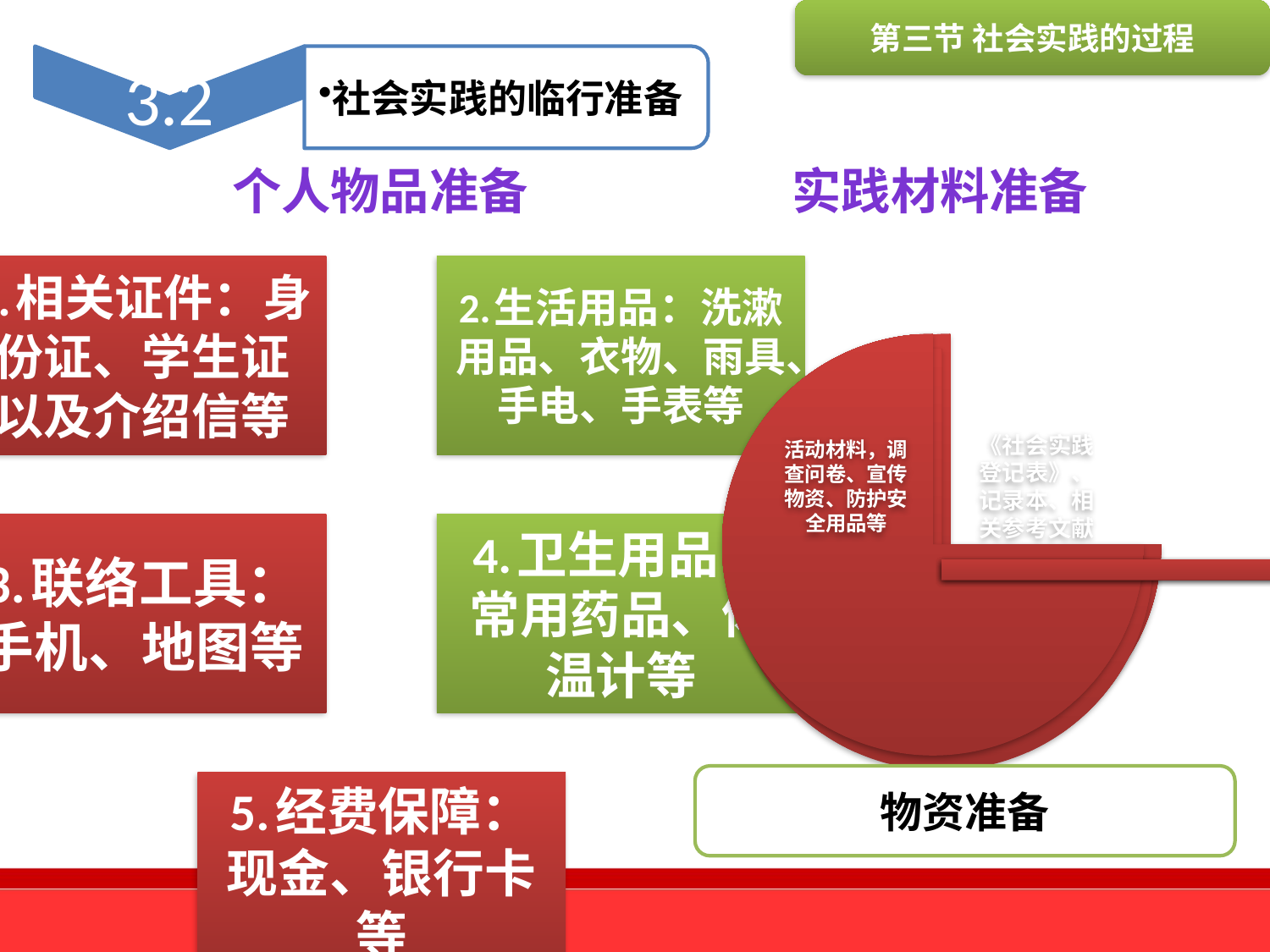

第三节 社会实践的过程
社会实践的临行准备
3.2
个人物品准备
实践材料准备
2.生活用品：洗漱用品、衣物、雨具、手电、手表等
3.联络工具：手机、地图等
4.卫生用品：常用药品、体温计等
《社会实践登记表》、记录本、相关参考文献
电脑、相机及录像机
活动材料，调查问卷、宣传物资、防护安全用品等
物资准备